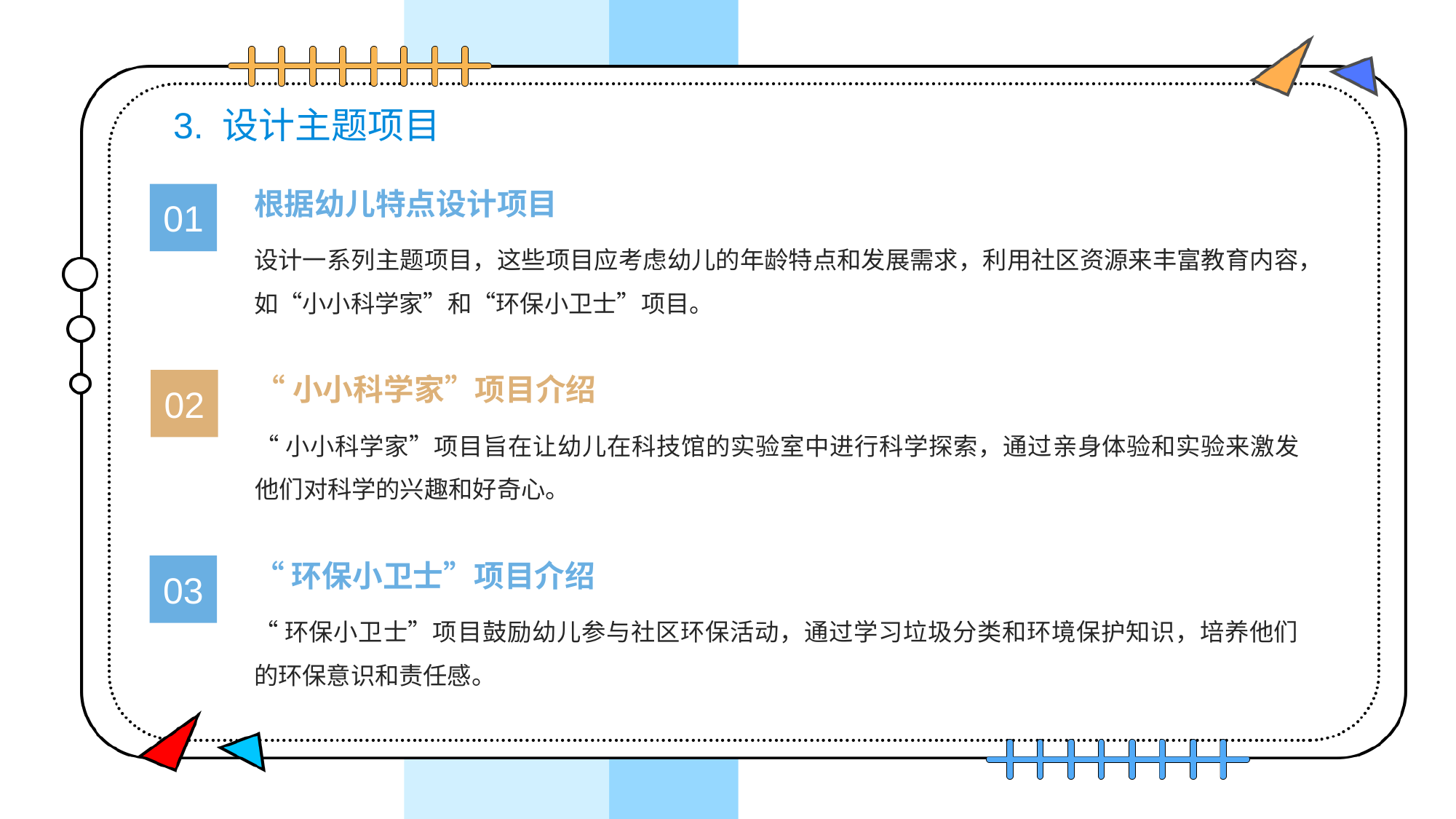

# 3. 设计主题项目
根据幼儿特点设计项目
01
设计一系列主题项目，这些项目应考虑幼儿的年龄特点和发展需求，利用社区资源来丰富教育内容，如“小小科学家”和“环保小卫士”项目。
“小小科学家”项目介绍
02
“小小科学家”项目旨在让幼儿在科技馆的实验室中进行科学探索，通过亲身体验和实验来激发他们对科学的兴趣和好奇心。
“环保小卫士”项目介绍
03
“环保小卫士”项目鼓励幼儿参与社区环保活动，通过学习垃圾分类和环境保护知识，培养他们的环保意识和责任感。